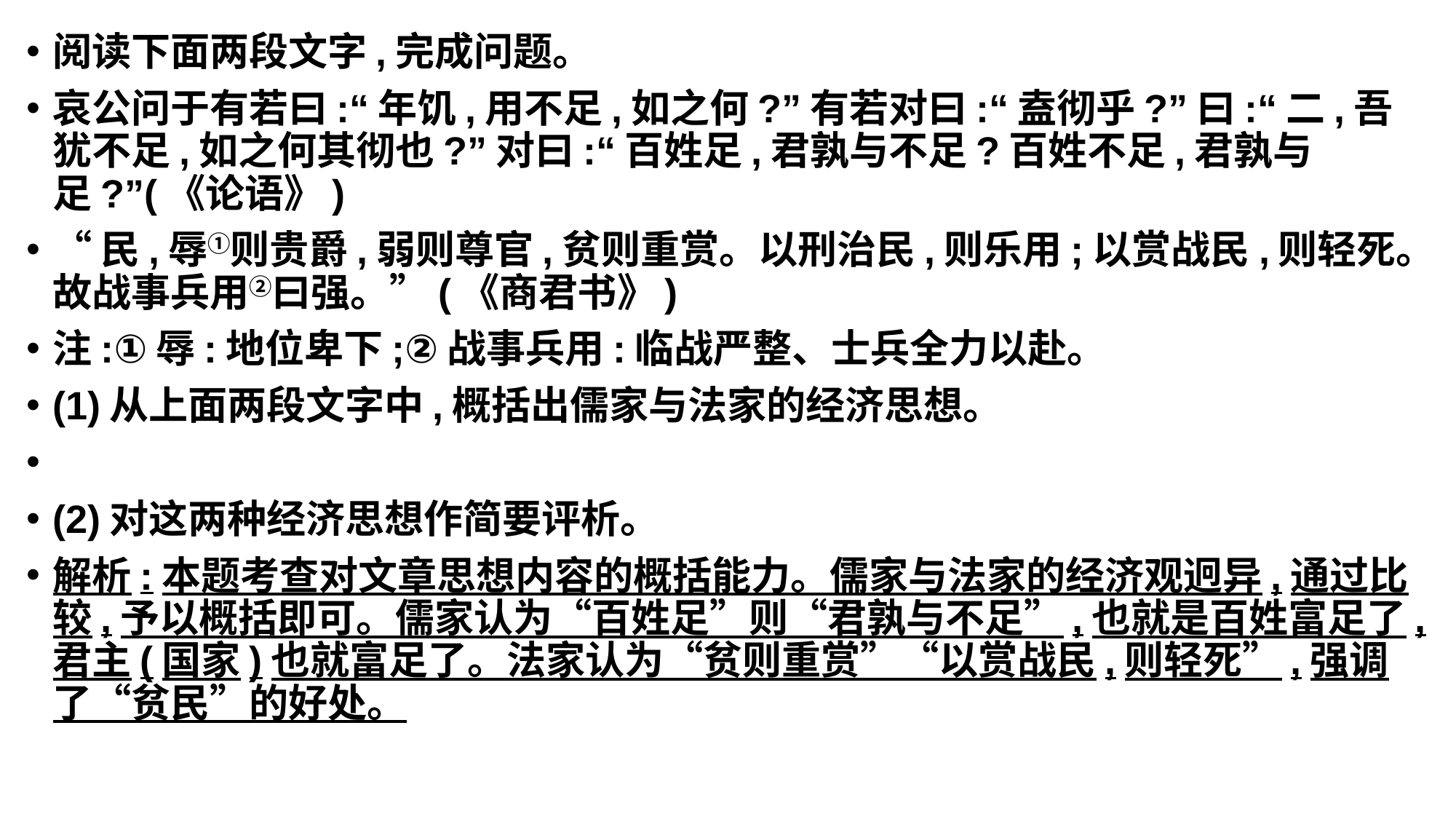

阅读下面两段文字,完成问题。
哀公问于有若曰:“年饥,用不足,如之何?”有若对曰:“盍彻乎?”曰:“二,吾犹不足,如之何其彻也?”对曰:“百姓足,君孰与不足?百姓不足,君孰与足?”(《论语》)
“民,辱①则贵爵,弱则尊官,贫则重赏。以刑治民,则乐用;以赏战民,则轻死。故战事兵用②曰强。”(《商君书》)
注:①辱:地位卑下;②战事兵用:临战严整、士兵全力以赴。
(1)从上面两段文字中,概括出儒家与法家的经济思想。

(2)对这两种经济思想作简要评析。
解析:本题考查对文章思想内容的概括能力。儒家与法家的经济观迥异,通过比较,予以概括即可。儒家认为“百姓足”则“君孰与不足”,也就是百姓富足了,君主(国家)也就富足了。法家认为“贫则重赏”“以赏战民,则轻死”,强调了“贫民”的好处。

#